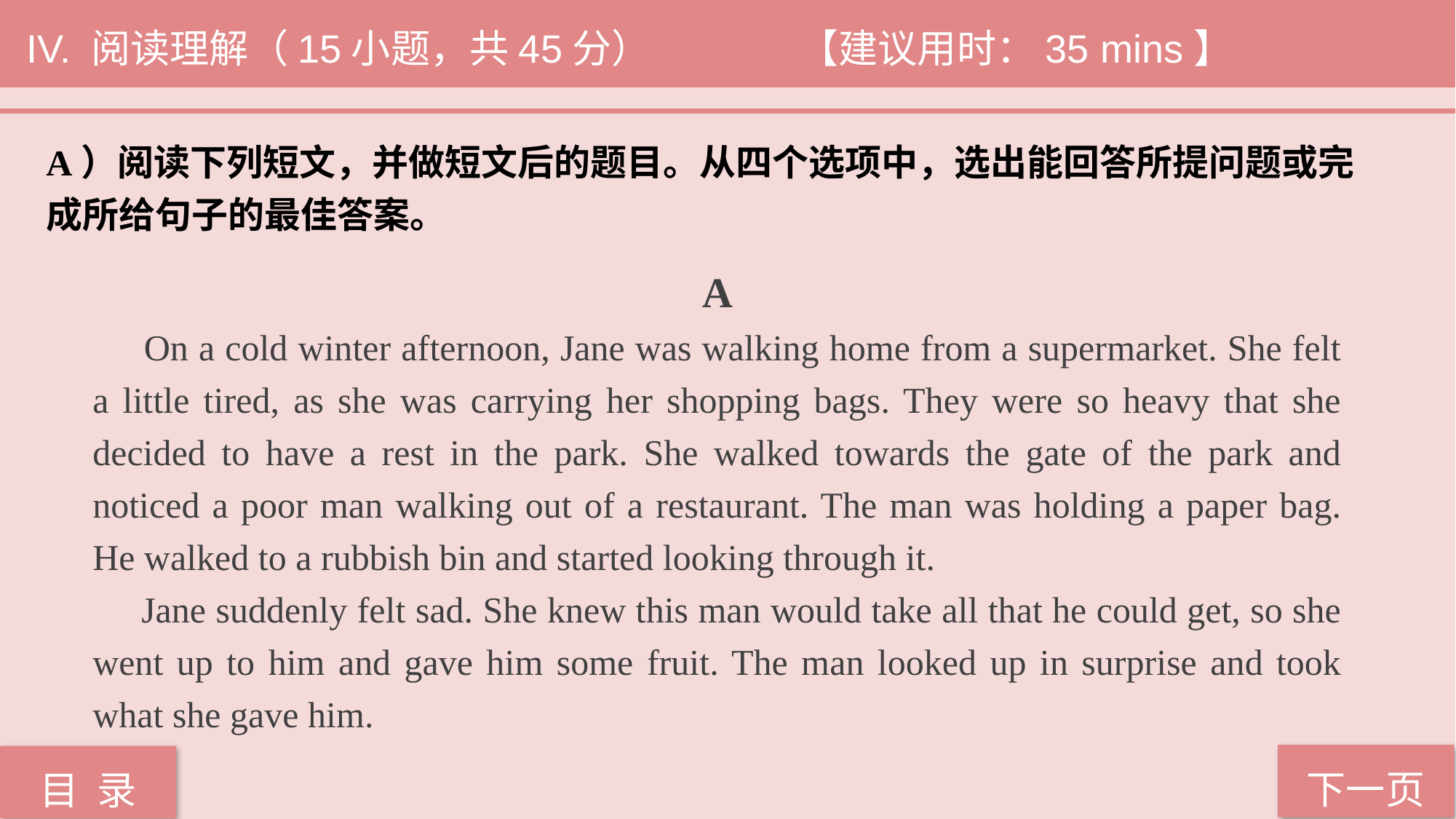

IV. 阅读理解（15小题，共45分） 		 【建议用时：35 mins】
A）阅读下列短文，并做短文后的题目。从四个选项中，选出能回答所提问题或完
成所给句子的最佳答案。
                                                                   A
     On a cold winter afternoon, Jane was walking home from a supermarket. She felt a little tired, as she was carrying her shopping bags. They were so heavy that she decided to have a rest in the park. She walked towards the gate of the park and noticed a poor man walking out of a restaurant. The man was holding a paper bag. He walked to a rubbish bin and started looking through it.
     Jane suddenly felt sad. She knew this man would take all that he could get, so she went up to him and gave him some fruit. The man looked up in surprise and took what she gave him.